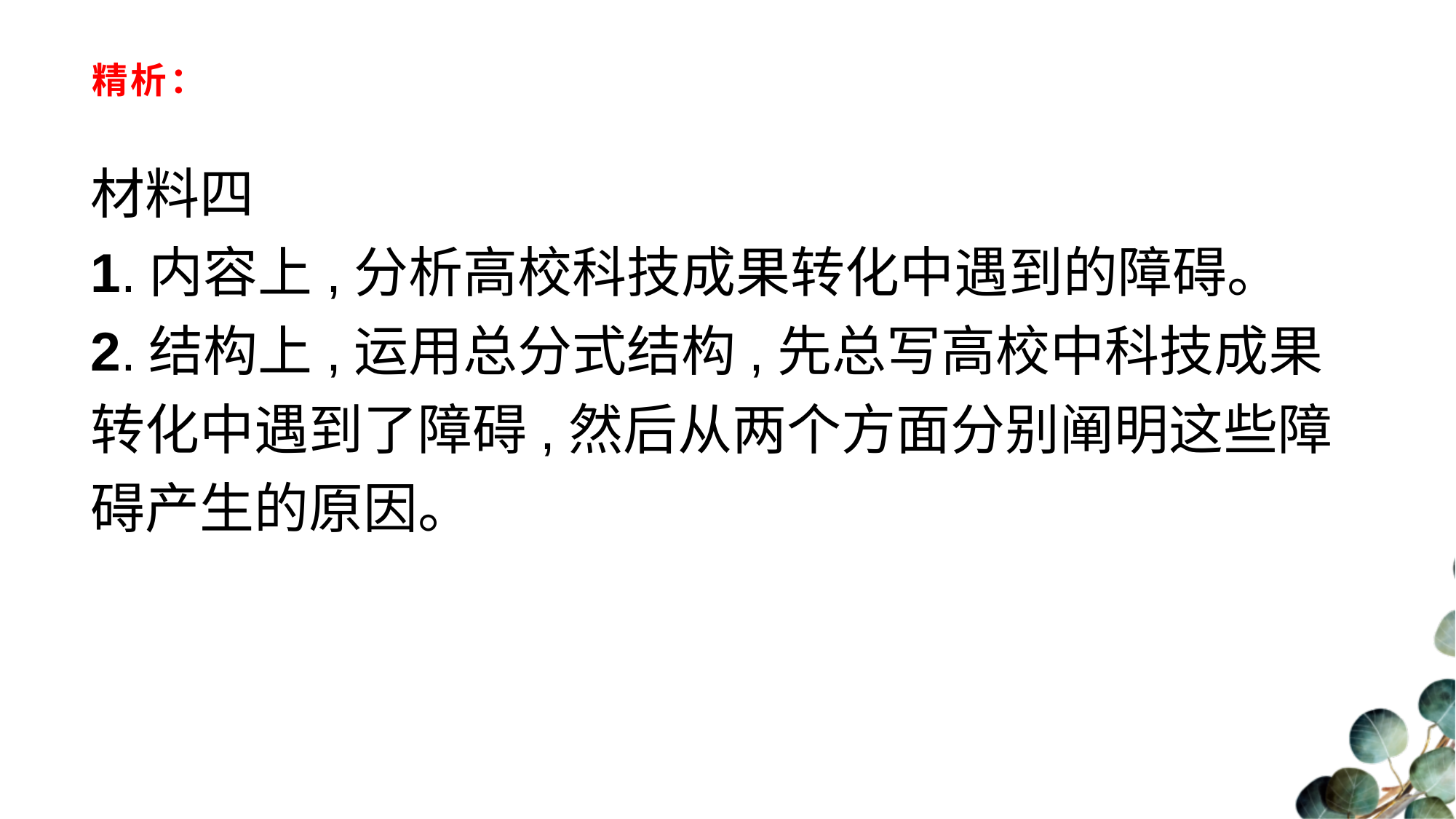

# 精析：
材料四
1.内容上,分析高校科技成果转化中遇到的障碍。
2.结构上,运用总分式结构,先总写高校中科技成果转化中遇到了障碍,然后从两个方面分别阐明这些障碍产生的原因。